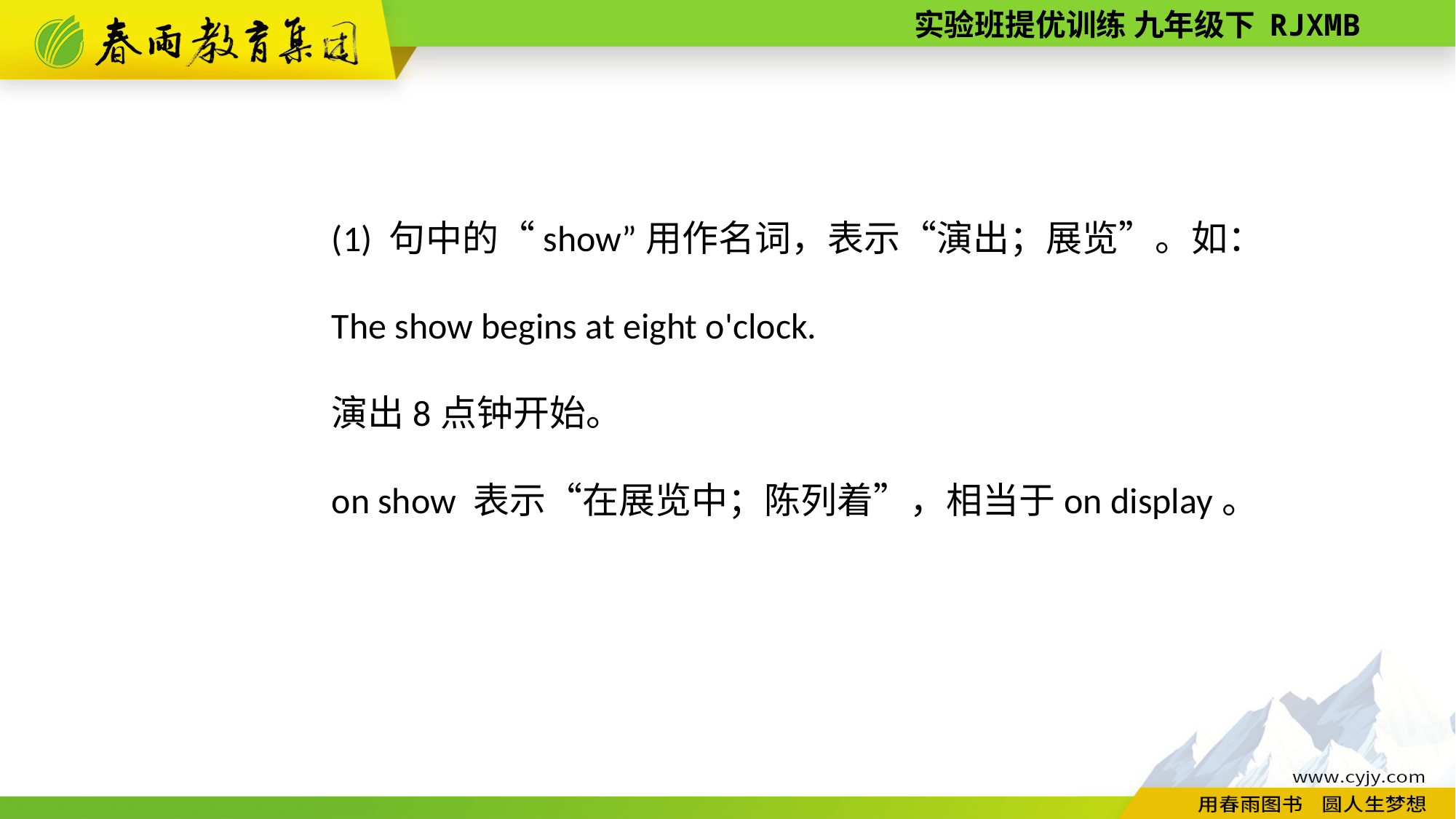

(1) 句中的“show”用作名词，表示“演出；展览”。如：
The show begins at eight o'clock.
演出8点钟开始。
on show 表示“在展览中；陈列着”，相当于on display。